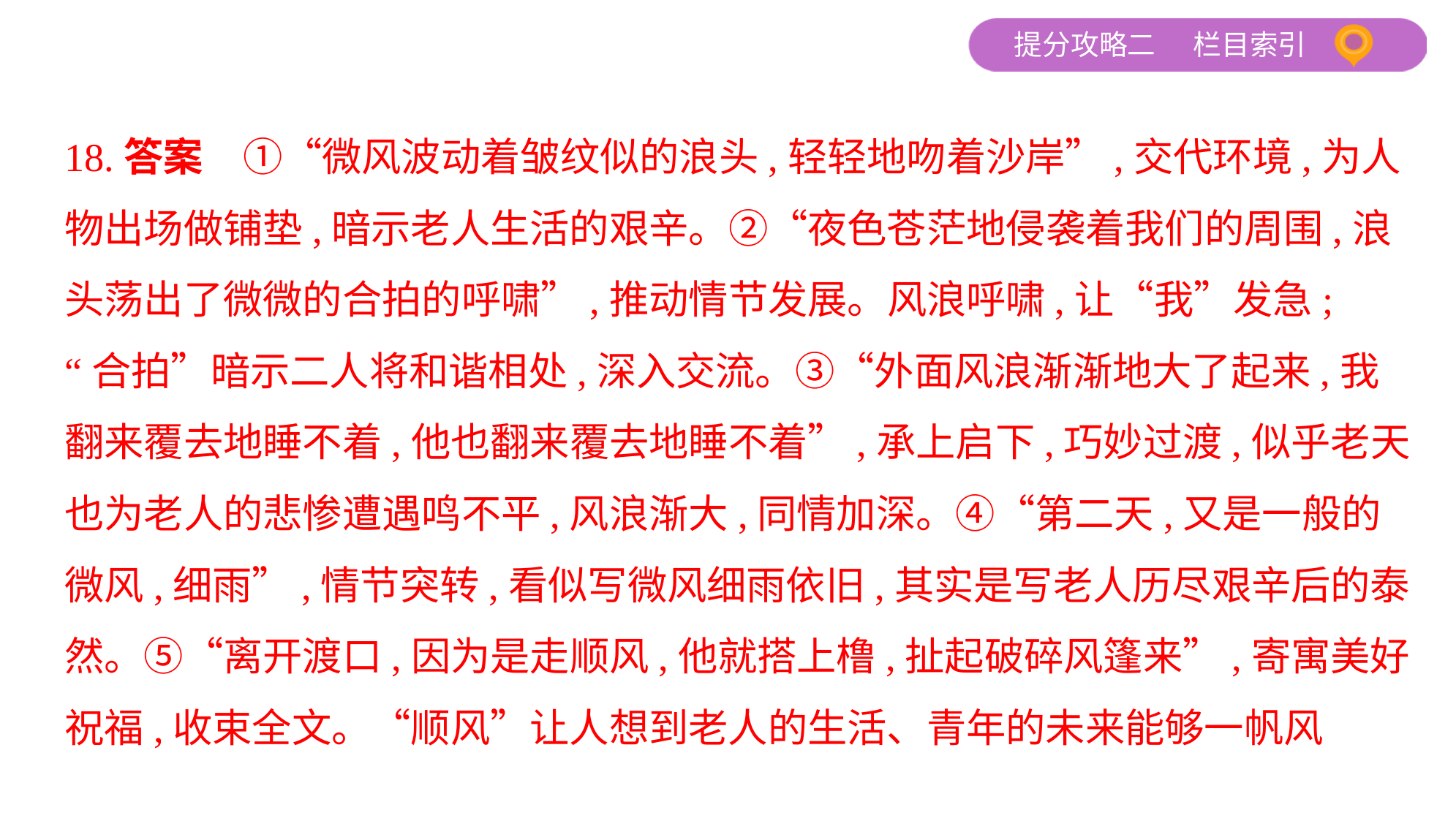

18.答案　①“微风波动着皱纹似的浪头,轻轻地吻着沙岸”,交代环境,为人
物出场做铺垫,暗示老人生活的艰辛。②“夜色苍茫地侵袭着我们的周围,浪
头荡出了微微的合拍的呼啸”,推动情节发展。风浪呼啸,让“我”发急;
“合拍”暗示二人将和谐相处,深入交流。③“外面风浪渐渐地大了起来,我
翻来覆去地睡不着,他也翻来覆去地睡不着”,承上启下,巧妙过渡,似乎老天
也为老人的悲惨遭遇鸣不平,风浪渐大,同情加深。④“第二天,又是一般的
微风,细雨”,情节突转,看似写微风细雨依旧,其实是写老人历尽艰辛后的泰
然。⑤“离开渡口,因为是走顺风,他就搭上橹,扯起破碎风篷来”,寄寓美好
祝福,收束全文。“顺风”让人想到老人的生活、青年的未来能够一帆风